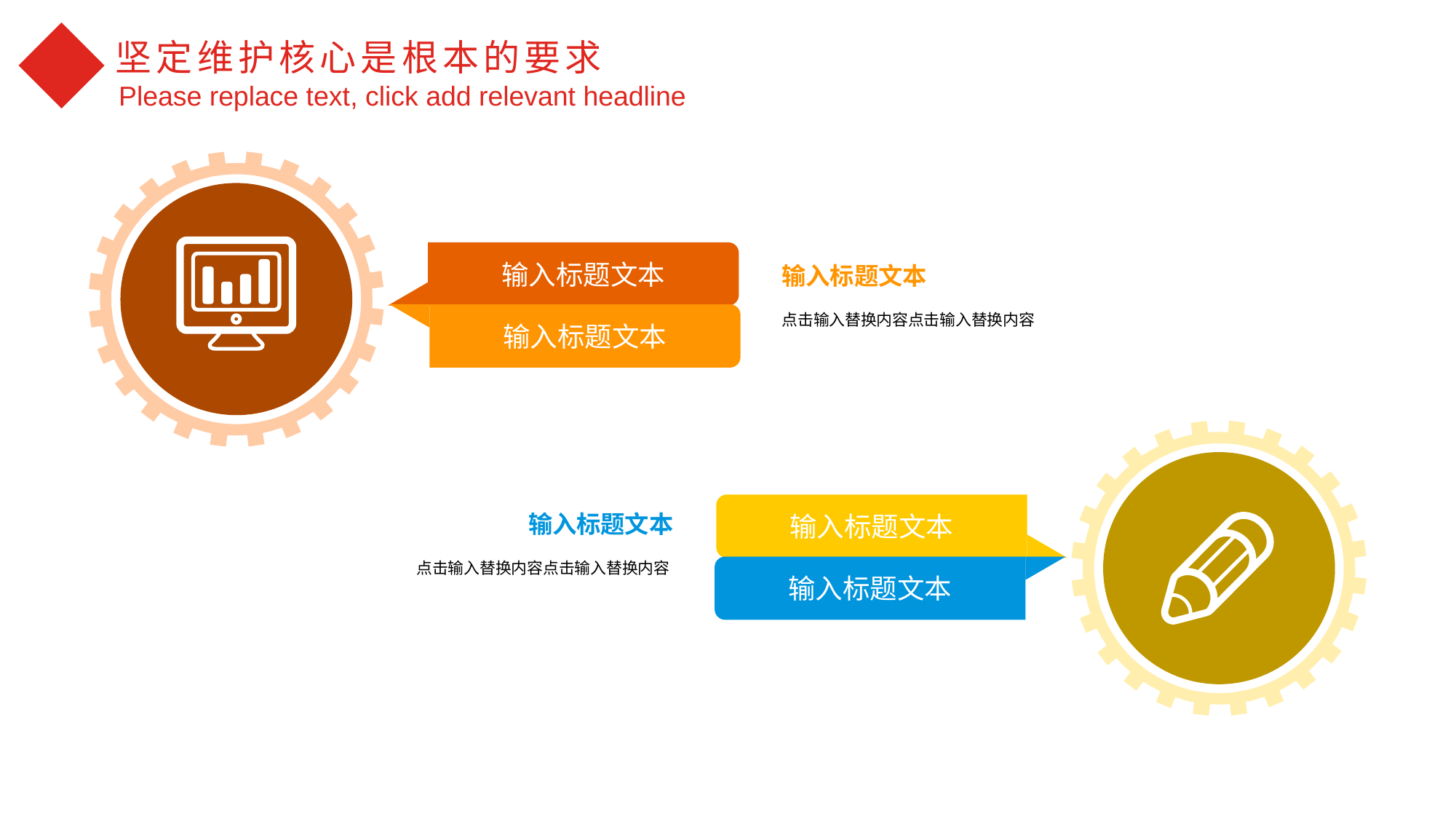

输入标题文本

输入标题文本
输入标题文本
点击输入替换内容点击输入替换内容

输入标题文本
点击输入替换内容点击输入替换内容
输入标题文本

输入标题文本